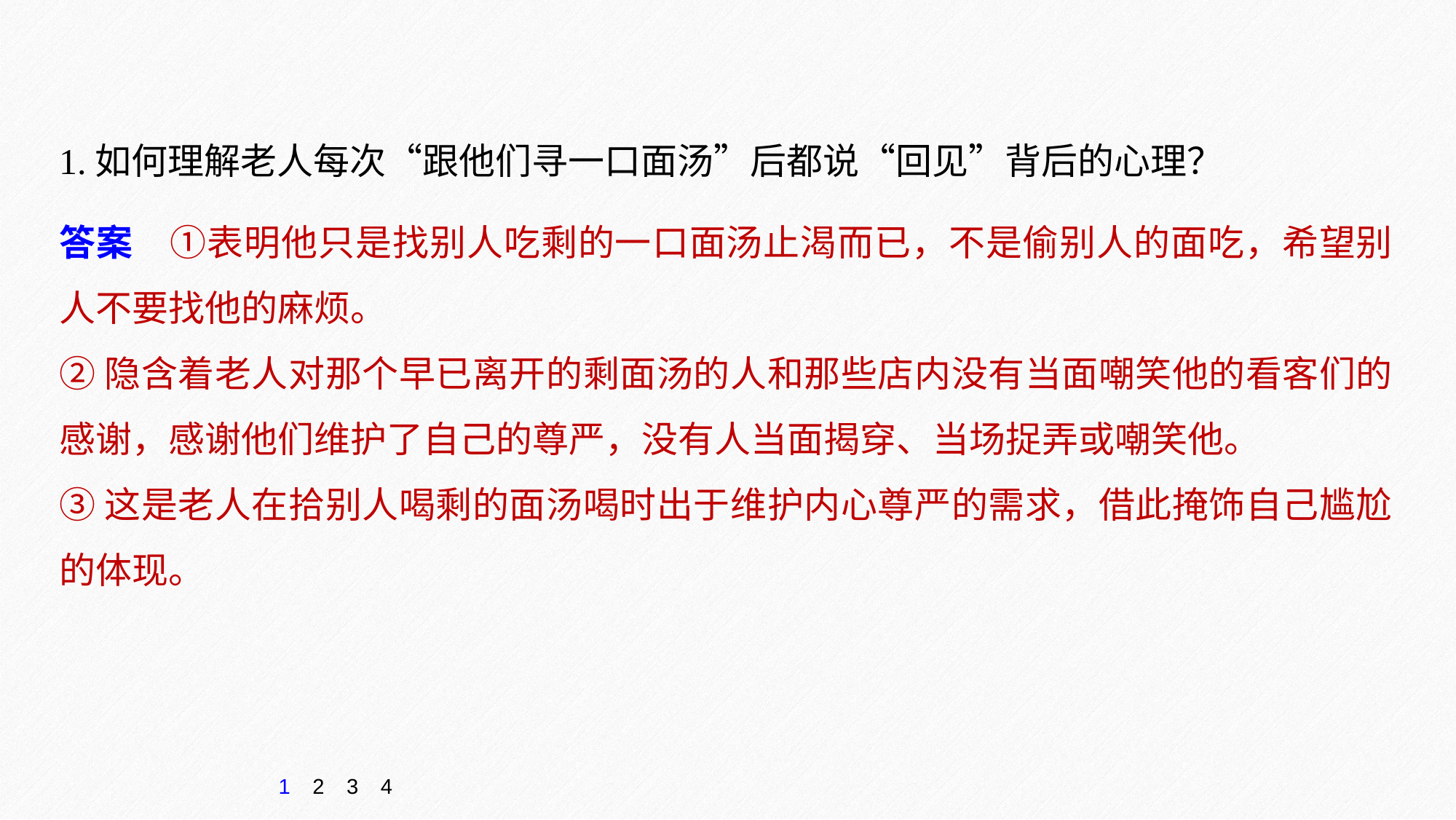

1.如何理解老人每次“跟他们寻一口面汤”后都说“回见”背后的心理？
答案　①表明他只是找别人吃剩的一口面汤止渴而已，不是偷别人的面吃，希望别人不要找他的麻烦。
②隐含着老人对那个早已离开的剩面汤的人和那些店内没有当面嘲笑他的看客们的感谢，感谢他们维护了自己的尊严，没有人当面揭穿、当场捉弄或嘲笑他。
③这是老人在拾别人喝剩的面汤喝时出于维护内心尊严的需求，借此掩饰自己尴尬的体现。
1
2
3
4